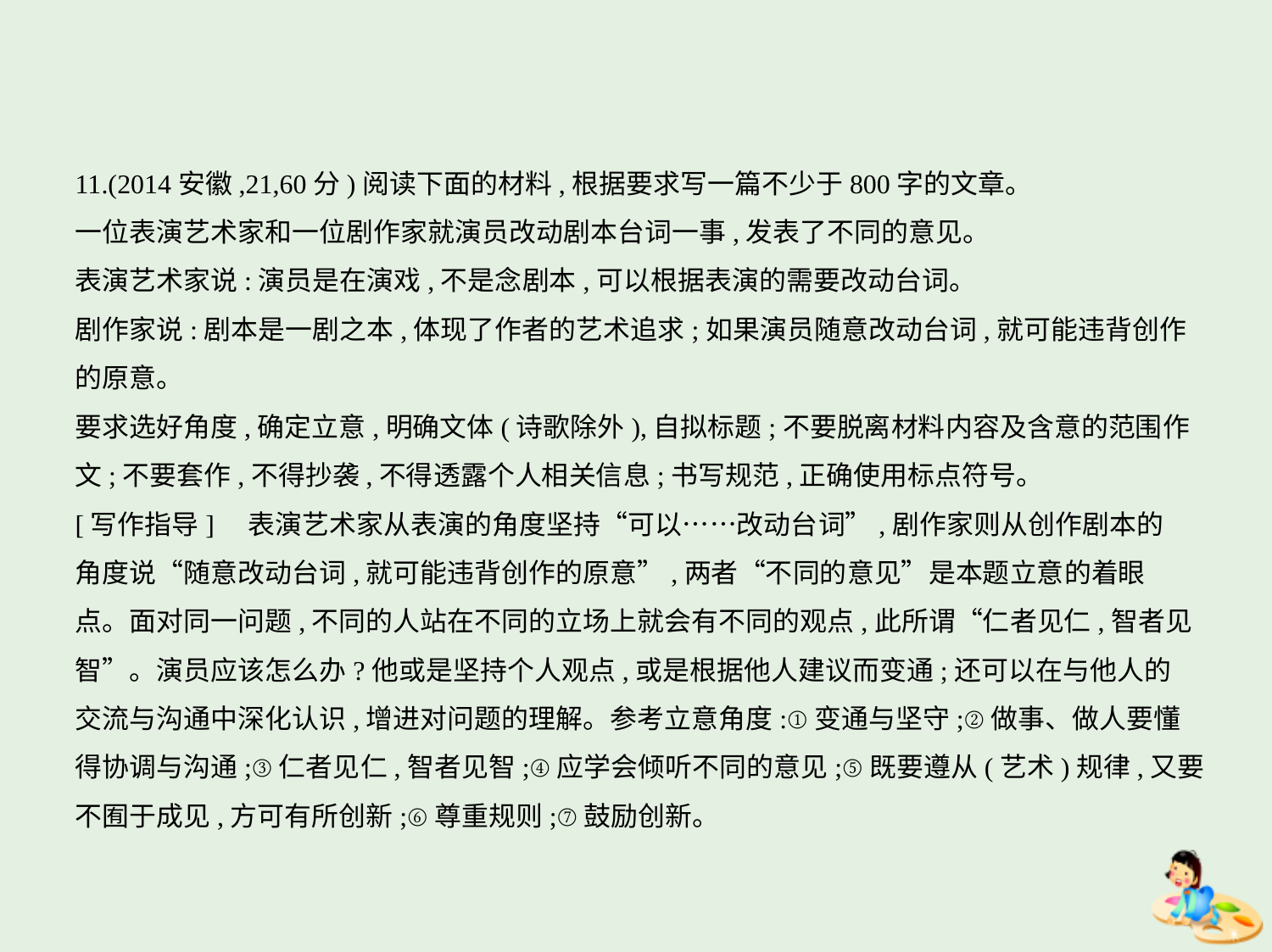

11.(2014安徽,21,60分)阅读下面的材料,根据要求写一篇不少于800字的文章。
一位表演艺术家和一位剧作家就演员改动剧本台词一事,发表了不同的意见。
表演艺术家说:演员是在演戏,不是念剧本,可以根据表演的需要改动台词。
剧作家说:剧本是一剧之本,体现了作者的艺术追求;如果演员随意改动台词,就可能违背创作
的原意。
要求选好角度,确定立意,明确文体(诗歌除外),自拟标题;不要脱离材料内容及含意的范围作
文;不要套作,不得抄袭,不得透露个人相关信息;书写规范,正确使用标点符号。
[写作指导]　表演艺术家从表演的角度坚持“可以……改动台词”,剧作家则从创作剧本的
角度说“随意改动台词,就可能违背创作的原意”,两者“不同的意见”是本题立意的着眼
点。面对同一问题,不同的人站在不同的立场上就会有不同的观点,此所谓“仁者见仁,智者见
智”。演员应该怎么办?他或是坚持个人观点,或是根据他人建议而变通;还可以在与他人的
交流与沟通中深化认识,增进对问题的理解。参考立意角度:①变通与坚守;②做事、做人要懂
得协调与沟通;③仁者见仁,智者见智;④应学会倾听不同的意见;⑤既要遵从(艺术)规律,又要
不囿于成见,方可有所创新;⑥尊重规则;⑦鼓励创新。